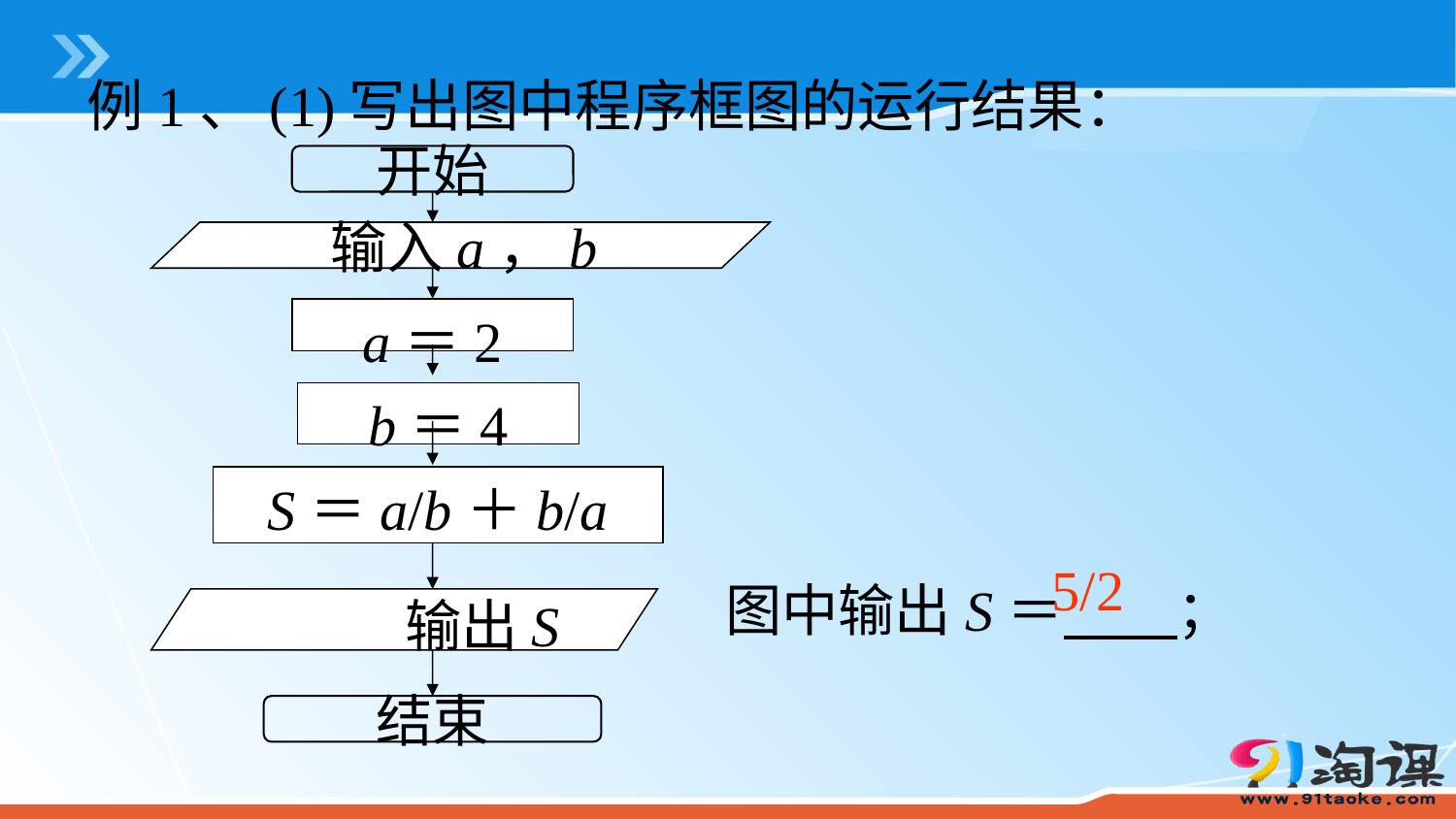

例1、(1)写出图中程序框图的运行结果：
开始

输入a，b

a＝2

b＝4

S＝a/b＋b/a

         输出S

结束

5/2
图中输出S＝         ；